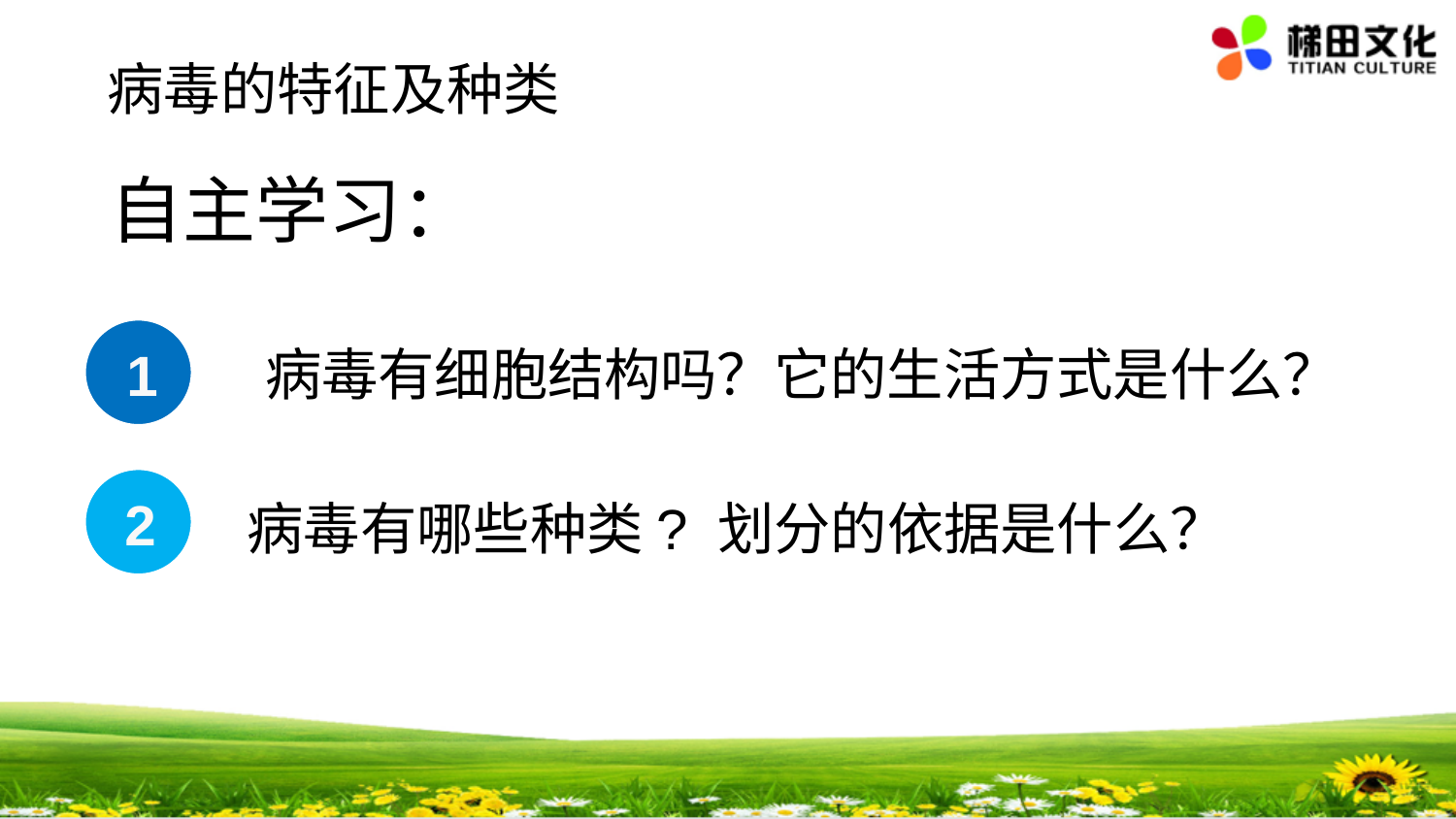

#
病毒的特征及种类
自主学习：

1
病毒有细胞结构吗？它的生活方式是什么？

2
病毒有哪些种类? 划分的依据是什么？